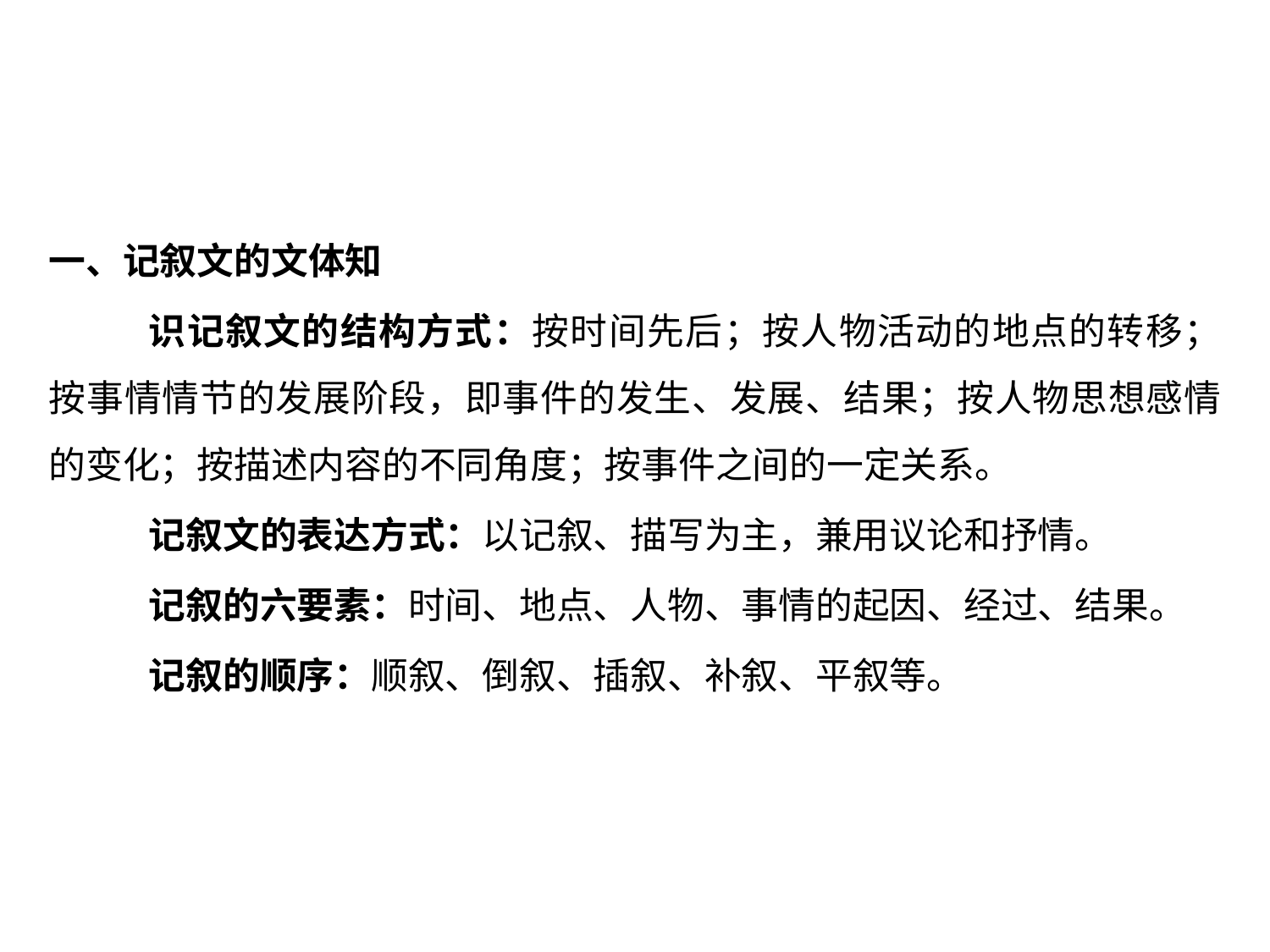

一、记叙文的文体知
识记叙文的结构方式：按时间先后；按人物活动的地点的转移；按事情情节的发展阶段，即事件的发生、发展、结果；按人物思想感情的变化；按描述内容的不同角度；按事件之间的一定关系。
记叙文的表达方式：以记叙、描写为主，兼用议论和抒情。
记叙的六要素：时间、地点、人物、事情的起因、经过、结果。
记叙的顺序：顺叙、倒叙、插叙、补叙、平叙等。